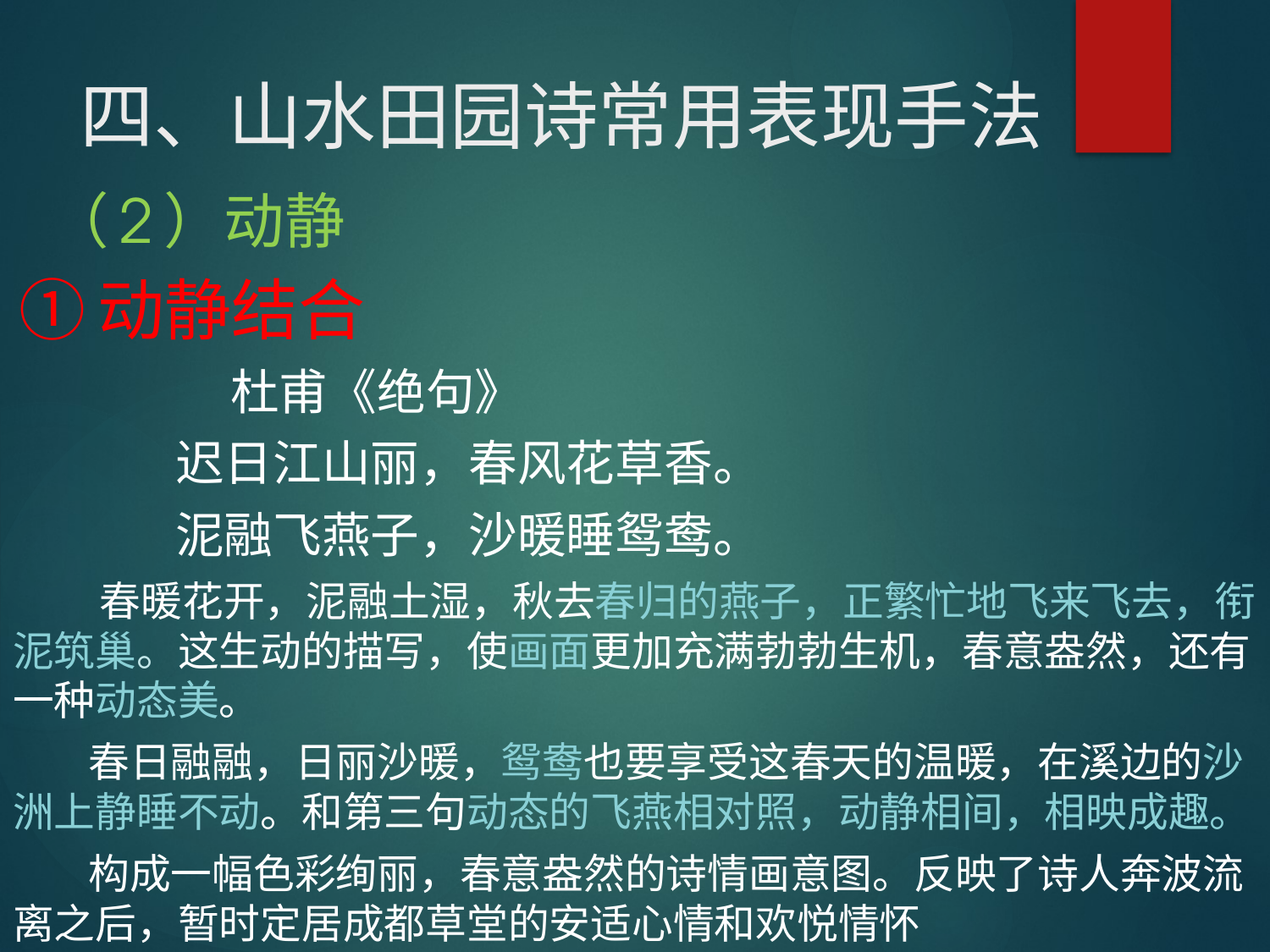

# 四、山水田园诗常用表现手法
     （2）动静
 ①动静结合
                   杜甫《绝句》
              迟日江山丽，春风花草香。
              泥融飞燕子，沙暖睡鸳鸯。
       春暖花开，泥融土湿，秋去春归的燕子，正繁忙地飞来飞去，衔泥筑巢。这生动的描写，使画面更加充满勃勃生机，春意盎然，还有一种动态美。
      春日融融，日丽沙暖，鸳鸯也要享受这春天的温暖，在溪边的沙洲上静睡不动。和第三句动态的飞燕相对照，动静相间，相映成趣。
      构成一幅色彩绚丽，春意盎然的诗情画意图。反映了诗人奔波流离之后，暂时定居成都草堂的安适心情和欢悦情怀